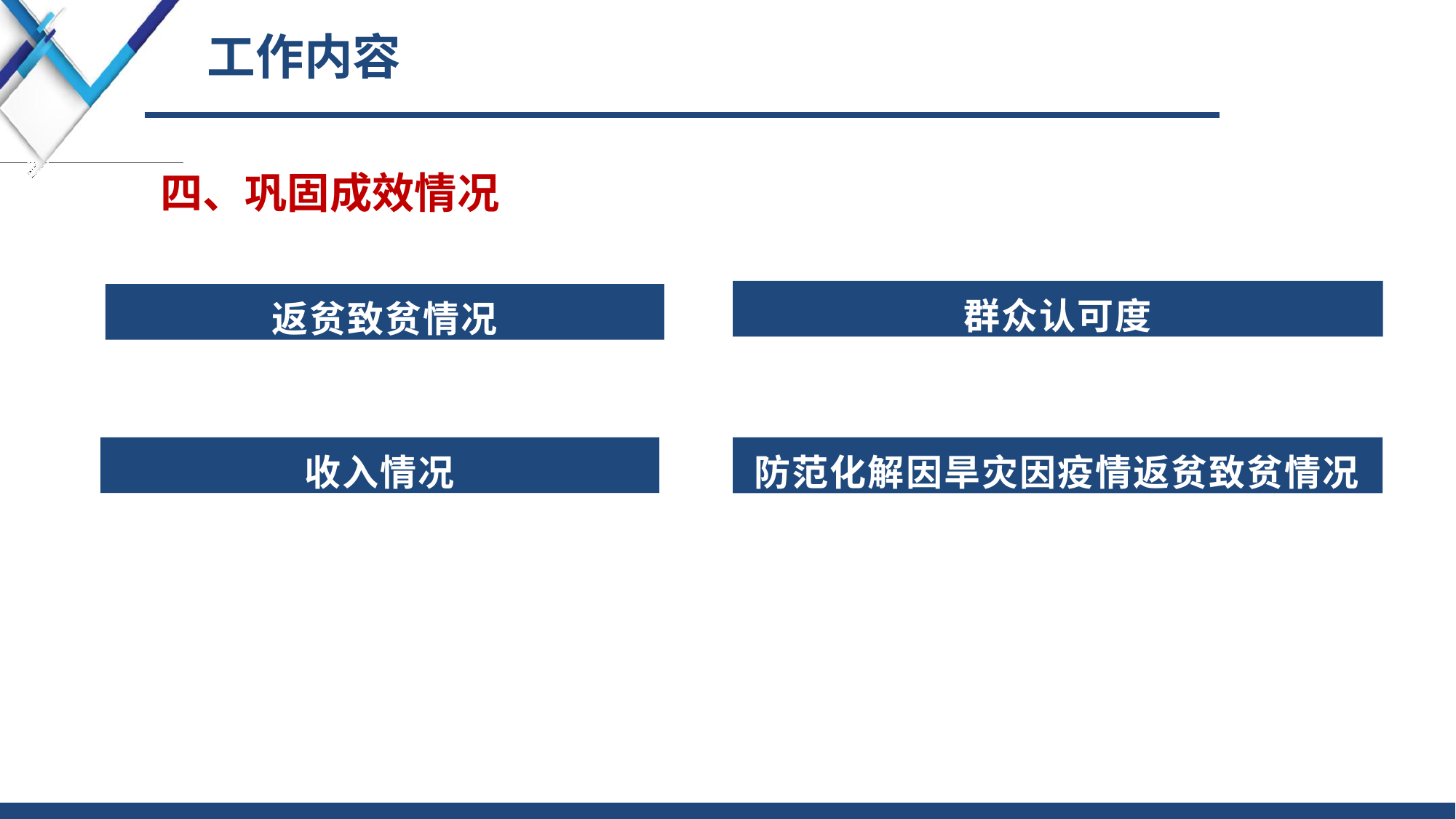

# 工作内容

四、巩固成效情况
群众认可度
返贫致贫情况
收入情况
防范化解因旱灾因疫情返贫致贫情况